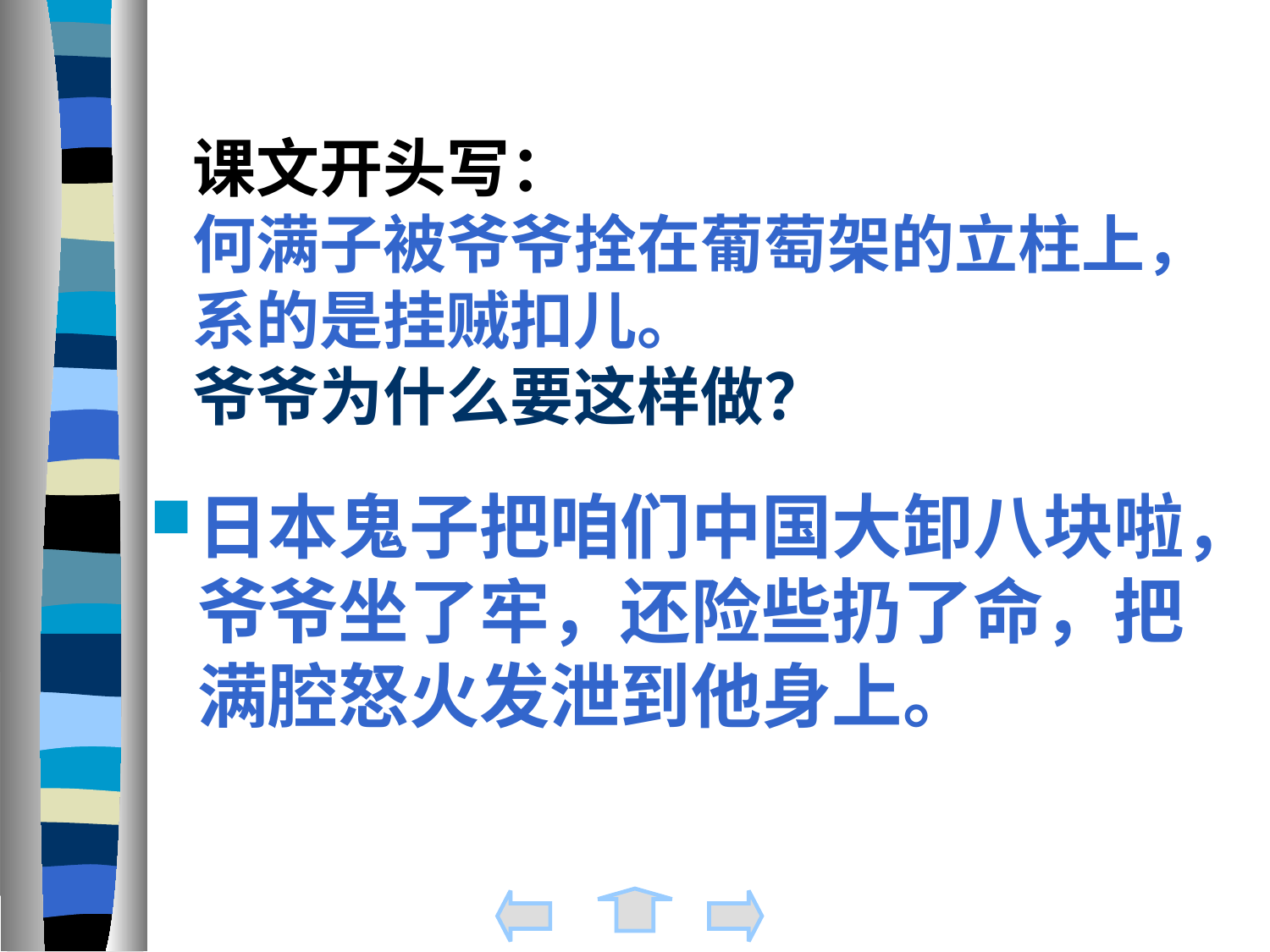

# 课文开头写： 何满子被爷爷拴在葡萄架的立柱上，系的是挂贼扣儿。 爷爷为什么要这样做？
日本鬼子把咱们中国大卸八块啦，爷爷坐了牢，还险些扔了命，把满腔怒火发泄到他身上。